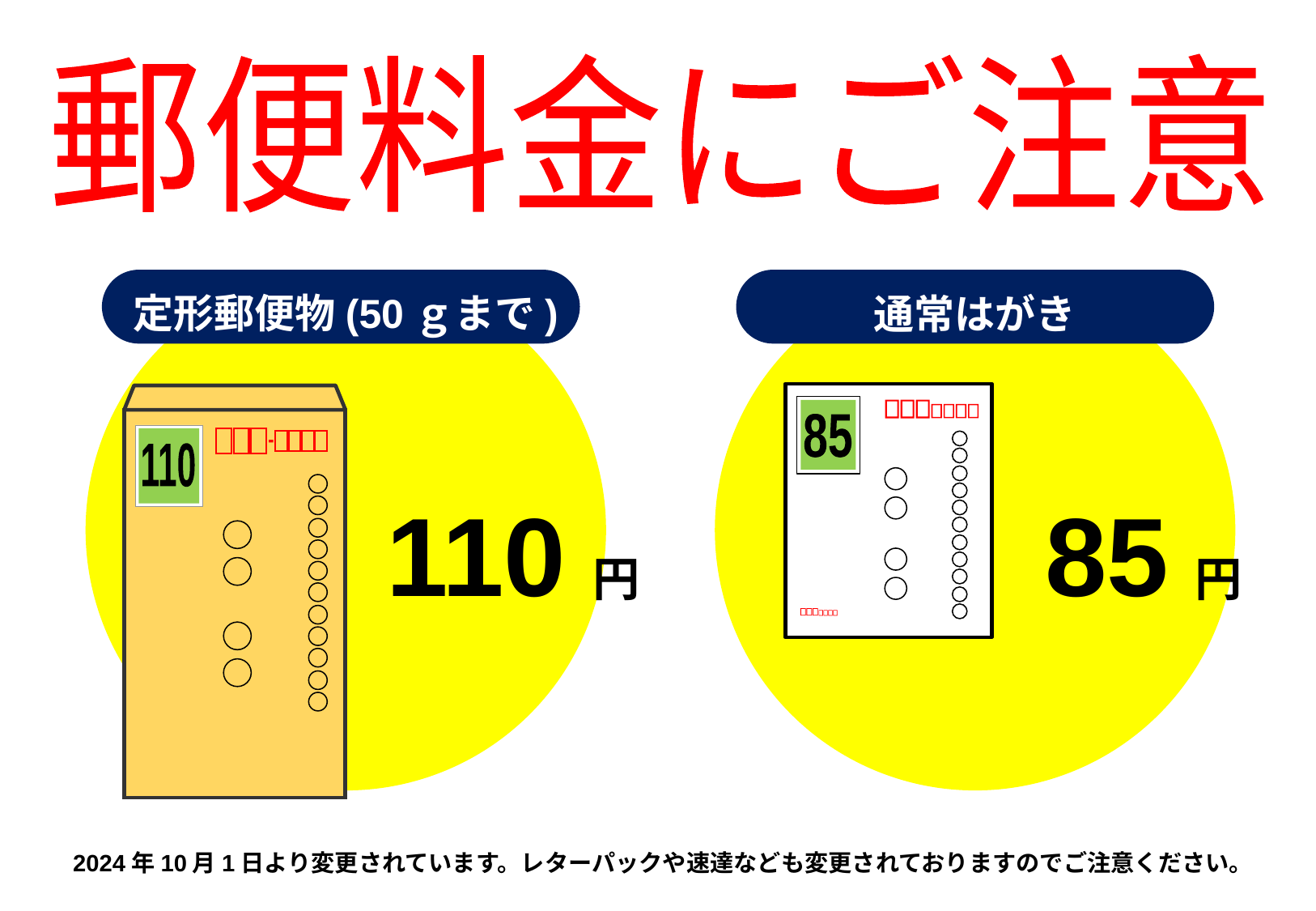

郵便料金にご注意

定形郵便物(50ｇまで)
通常はがき

85

110

110円
85円
2024年10月1日より変更されています。レターパックや速達なども変更されておりますのでご注意ください。